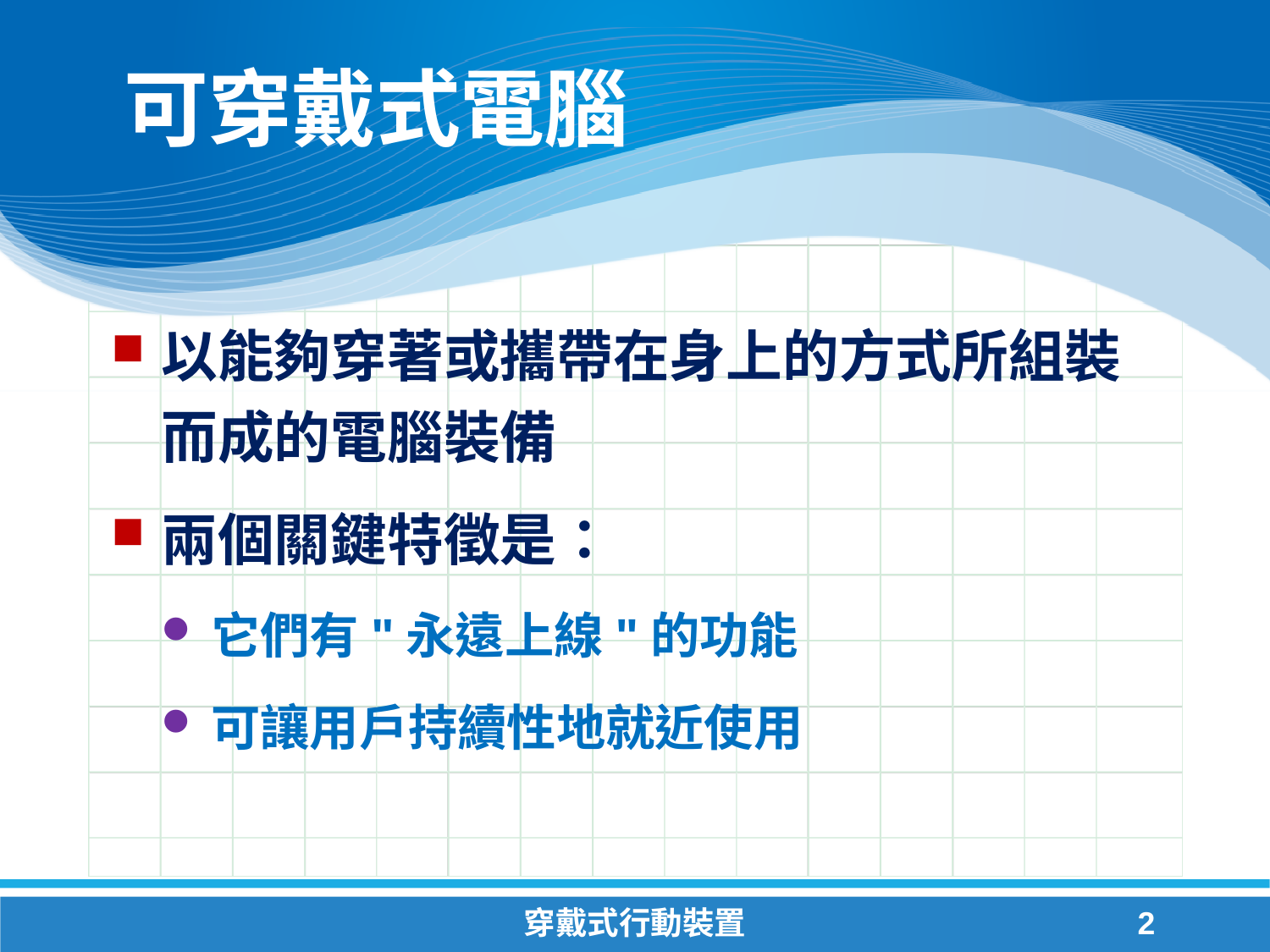

# 可穿戴式電腦
以能夠穿著或攜帶在身上的方式所組裝而成的電腦裝備
兩個關鍵特徵是：
它們有"永遠上線"的功能
可讓用戶持續性地就近使用
穿戴式行動裝置
2